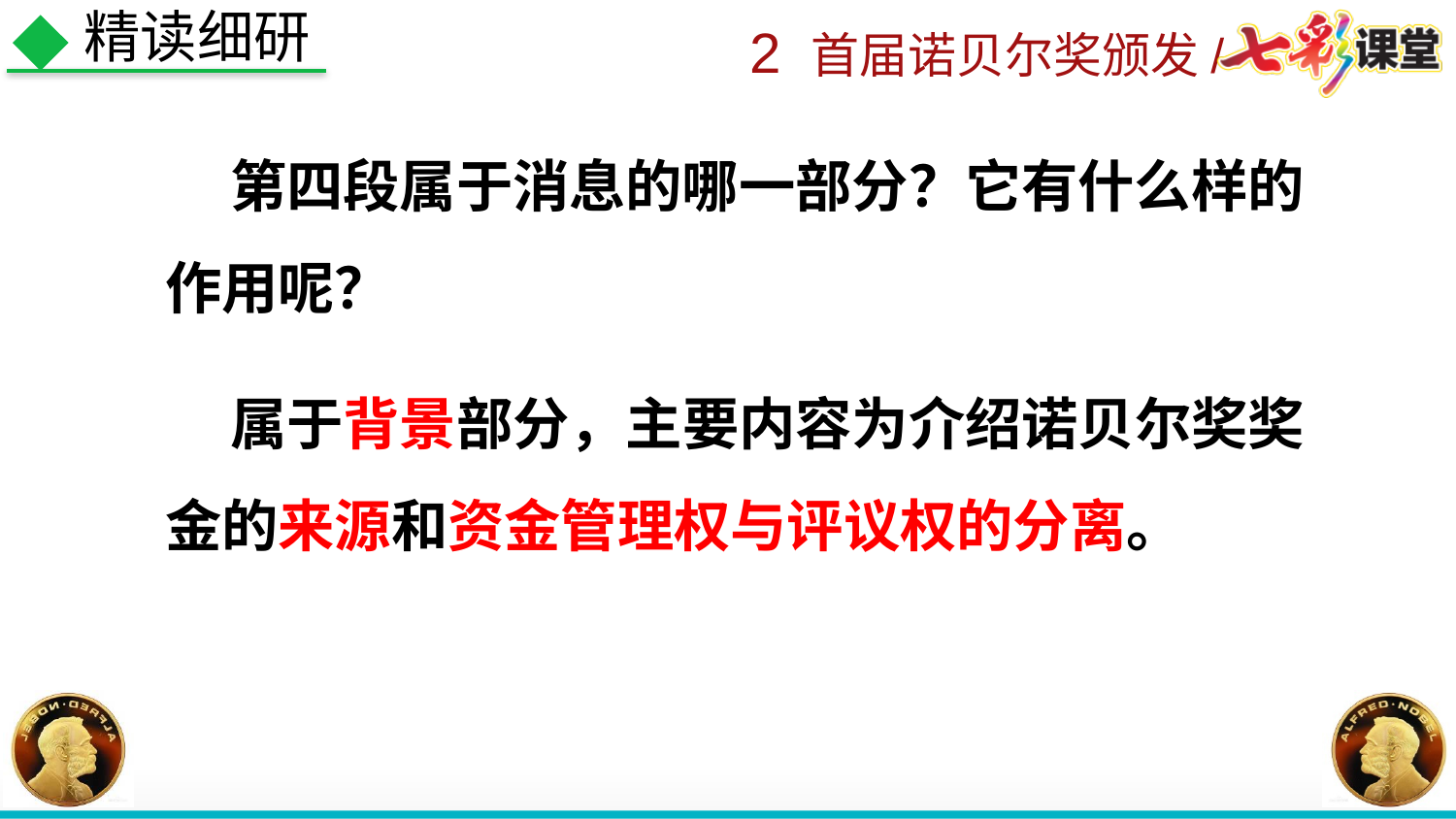

精读细研

    第四段属于消息的哪一部分？它有什么样的作用呢？
    属于背景部分，主要内容为介绍诺贝尔奖奖金的来源和资金管理权与评议权的分离。